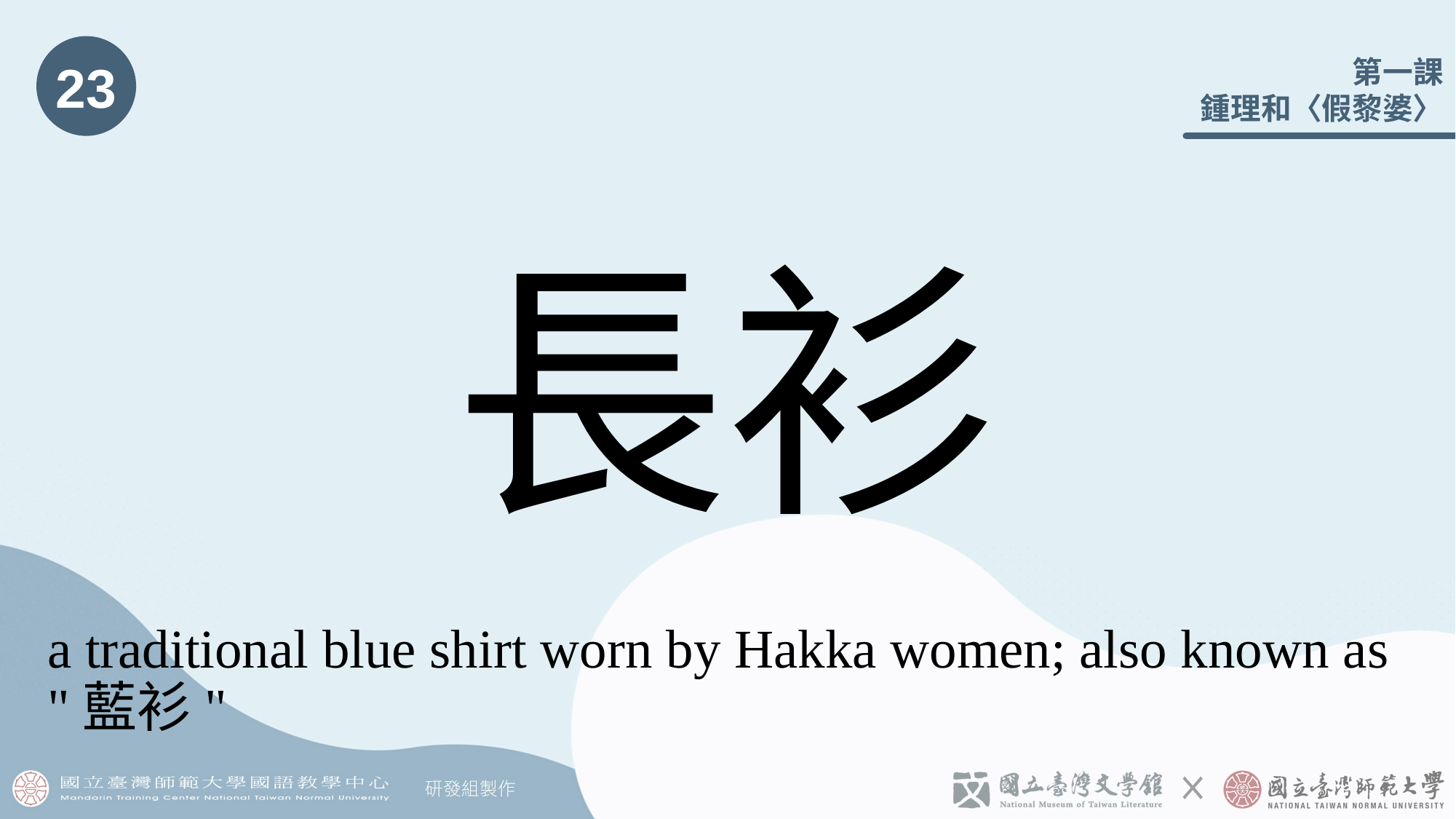

23
# 長衫
a traditional blue shirt worn by Hakka women; also known as "藍衫"